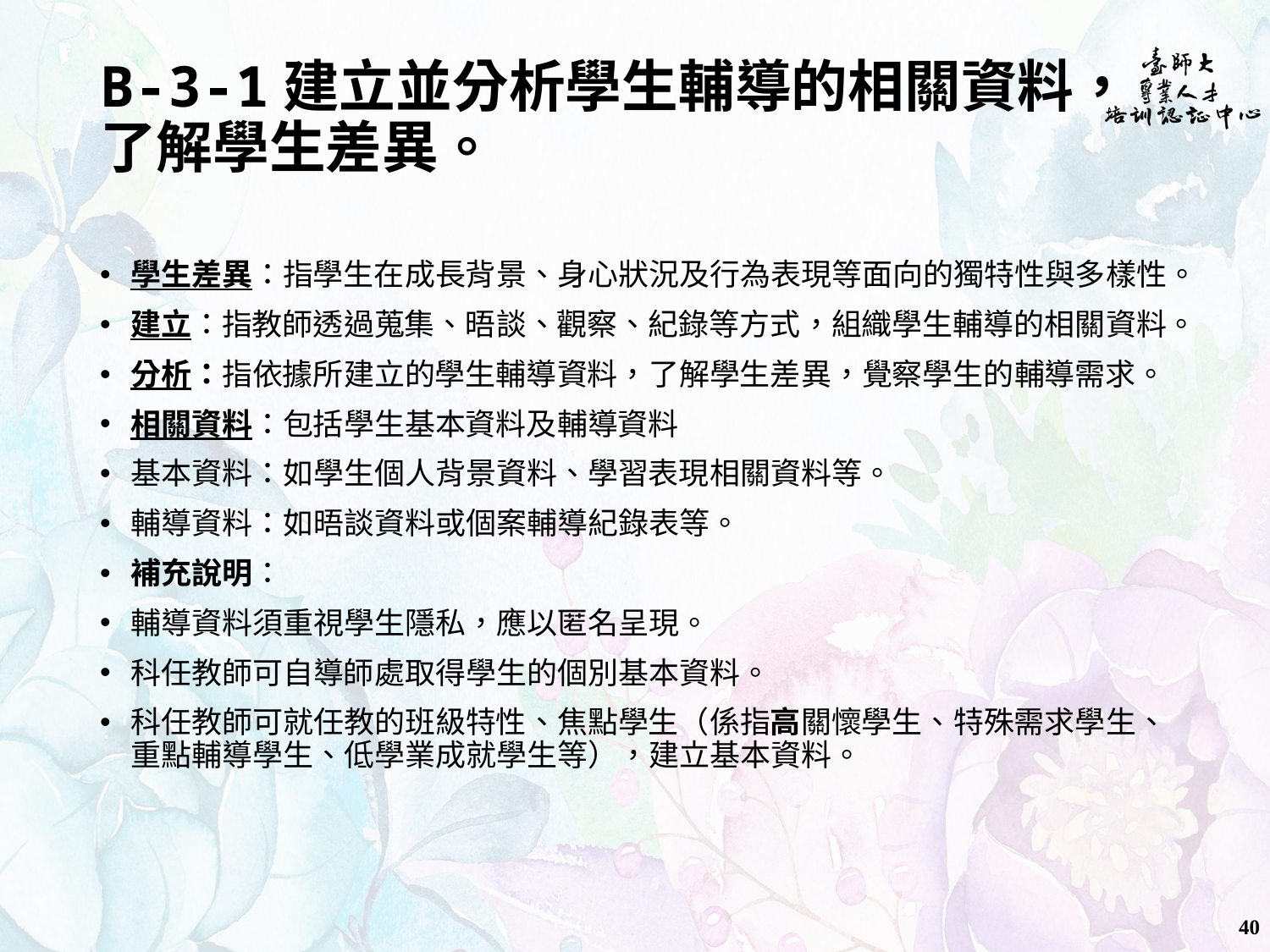

# B-3-1建立並分析學生輔導的相關資料， 了解學生差異。
學生差異：指學生在成長背景、身心狀況及行為表現等面向的獨特性與多樣性。
建立：指教師透過蒐集、晤談、觀察、紀錄等方式，組織學生輔導的相關資料。
分析：指依據所建立的學生輔導資料，了解學生差異，覺察學生的輔導需求。
相關資料：包括學生基本資料及輔導資料
基本資料：如學生個人背景資料、學習表現相關資料等。
輔導資料：如晤談資料或個案輔導紀錄表等。
補充說明：
輔導資料須重視學生隱私，應以匿名呈現。
科任教師可自導師處取得學生的個別基本資料。
科任教師可就任教的班級特性、焦點學生（係指高關懷學生、特殊需求學生、重點輔導學生、低學業成就學生等），建立基本資料。
40